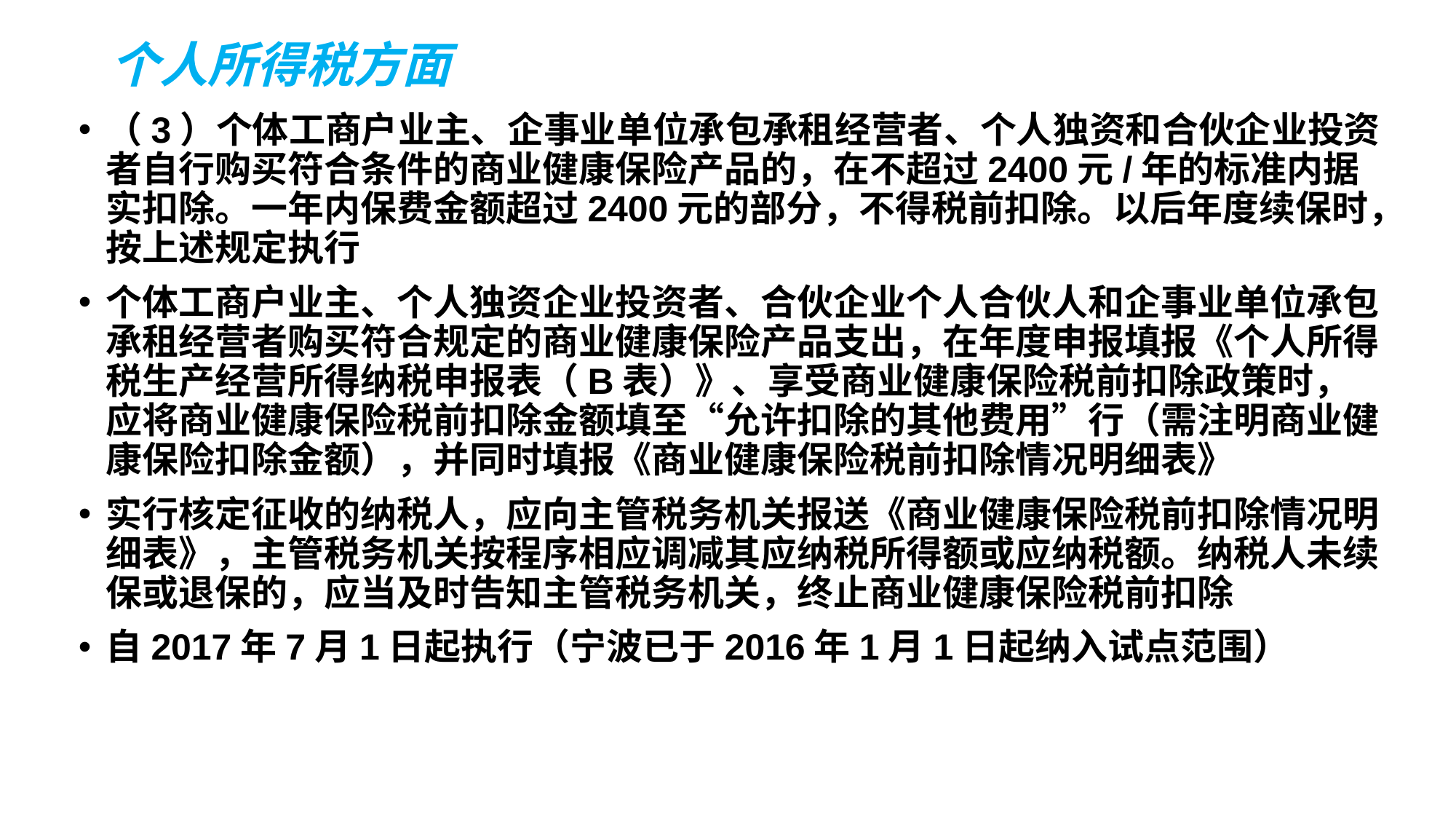

# 个人所得税方面
（3）个体工商户业主、企事业单位承包承租经营者、个人独资和合伙企业投资者自行购买符合条件的商业健康保险产品的，在不超过2400元/年的标准内据实扣除。一年内保费金额超过2400元的部分，不得税前扣除。以后年度续保时，按上述规定执行
个体工商户业主、个人独资企业投资者、合伙企业个人合伙人和企事业单位承包承租经营者购买符合规定的商业健康保险产品支出，在年度申报填报《个人所得税生产经营所得纳税申报表（B表）》、享受商业健康保险税前扣除政策时，应将商业健康保险税前扣除金额填至“允许扣除的其他费用”行（需注明商业健康保险扣除金额），并同时填报《商业健康保险税前扣除情况明细表》
实行核定征收的纳税人，应向主管税务机关报送《商业健康保险税前扣除情况明细表》，主管税务机关按程序相应调减其应纳税所得额或应纳税额。纳税人未续保或退保的，应当及时告知主管税务机关，终止商业健康保险税前扣除
自2017年7月1日起执行（宁波已于2016年1月1日起纳入试点范围）